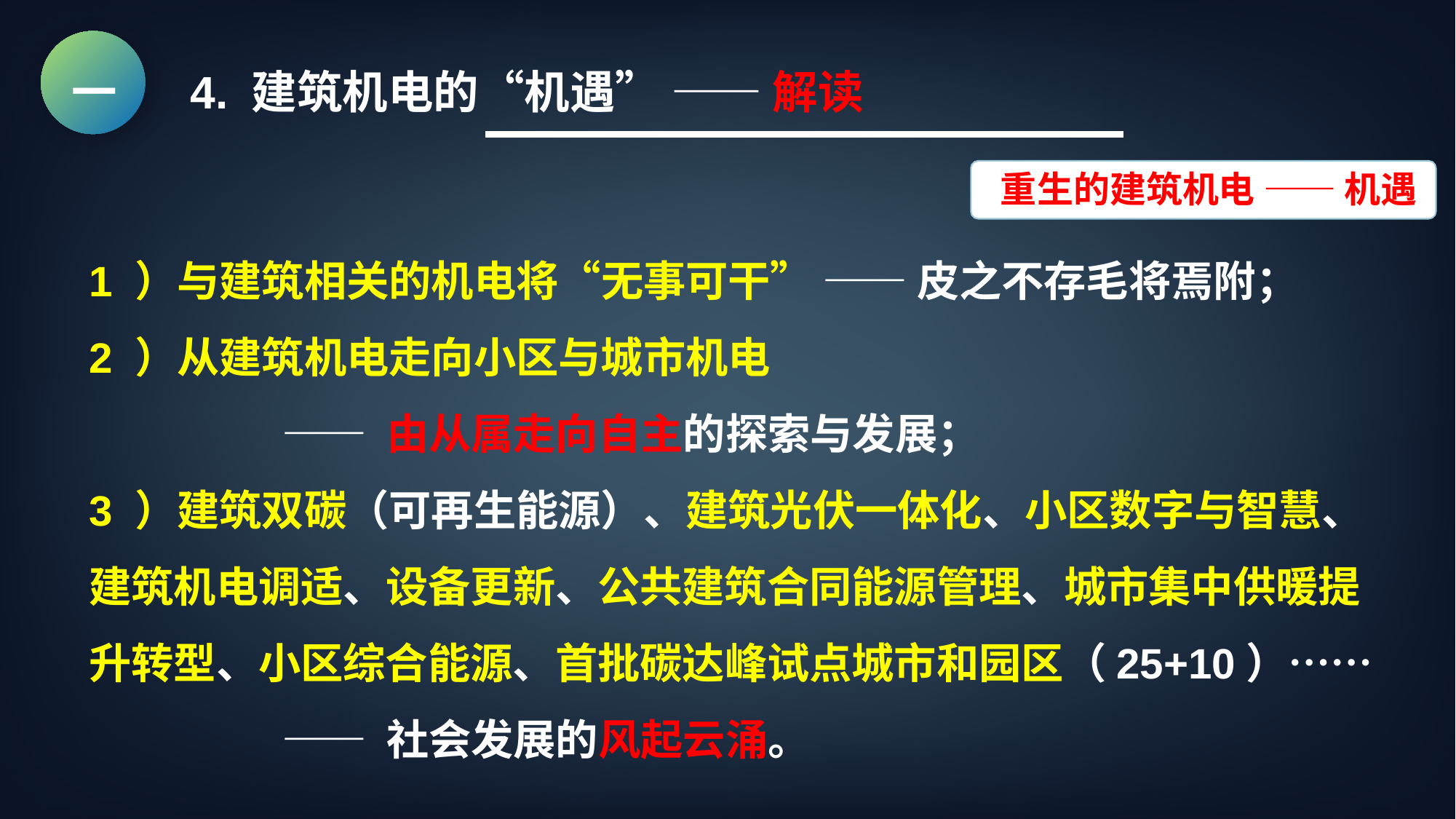

一      4. 建筑机电的“机遇” —— 解读

重生的建筑机电 —— 机遇
1 ）与建筑相关的机电将“无事可干” —— 皮之不存毛将焉附；
2 ）从建筑机电走向小区与城市机电
                    —— 由从属走向自主的探索与发展；
3 ）建筑双碳（可再生能源）、建筑光伏一体化、小区数字与智慧、建筑机电调适、设备更新、公共建筑合同能源管理、城市集中供暖提升转型、小区综合能源、首批碳达峰试点城市和园区（25+10）……
                    —— 社会发展的风起云涌。